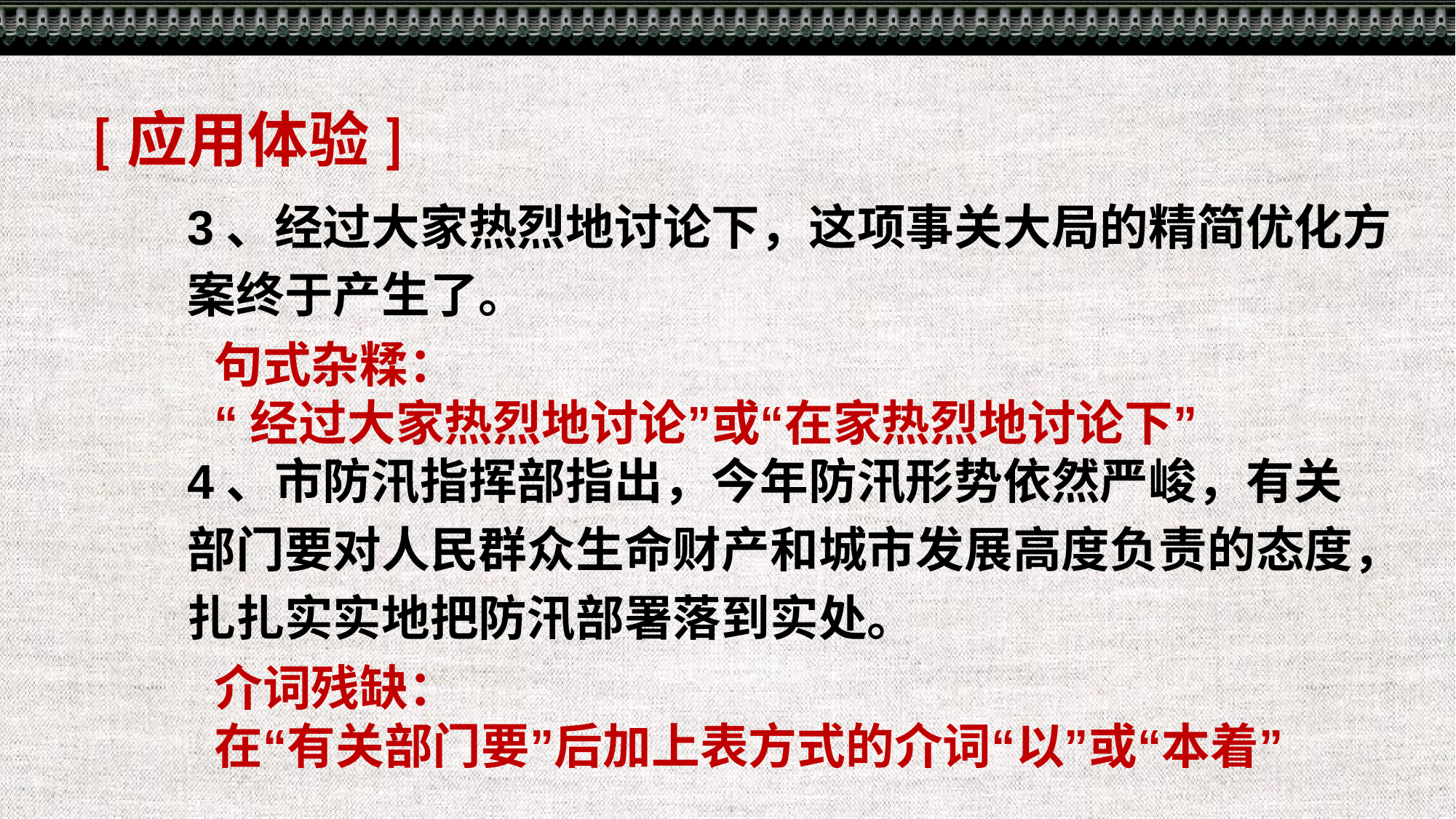

[应用体验]
3、经过大家热烈地讨论下，这项事关大局的精简优化方案终于产生了。
句式杂糅：
“经过大家热烈地讨论”或“在家热烈地讨论下”
4、市防汛指挥部指出，今年防汛形势依然严峻，有关部门要对人民群众生命财产和城市发展高度负责的态度，扎扎实实地把防汛部署落到实处。
介词残缺：
在“有关部门要”后加上表方式的介词“以”或“本着”